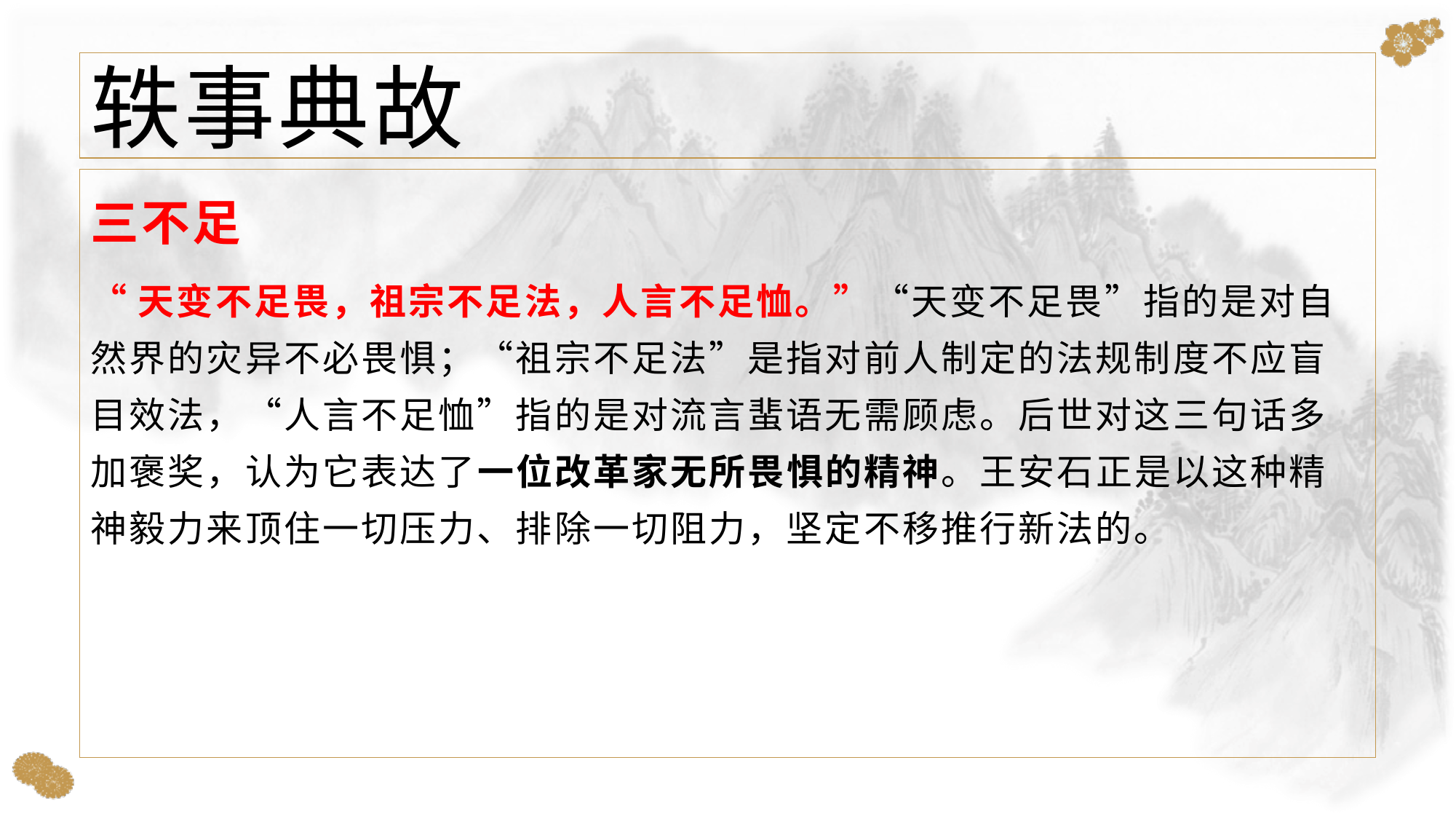

# 轶事典故
三不足
“天变不足畏，祖宗不足法，人言不足恤。”“天变不足畏”指的是对自然界的灾异不必畏惧；“祖宗不足法”是指对前人制定的法规制度不应盲目效法，“人言不足恤”指的是对流言蜚语无需顾虑。后世对这三句话多加褒奖，认为它表达了一位改革家无所畏惧的精神。王安石正是以这种精神毅力来顶住一切压力、排除一切阻力，坚定不移推行新法的。